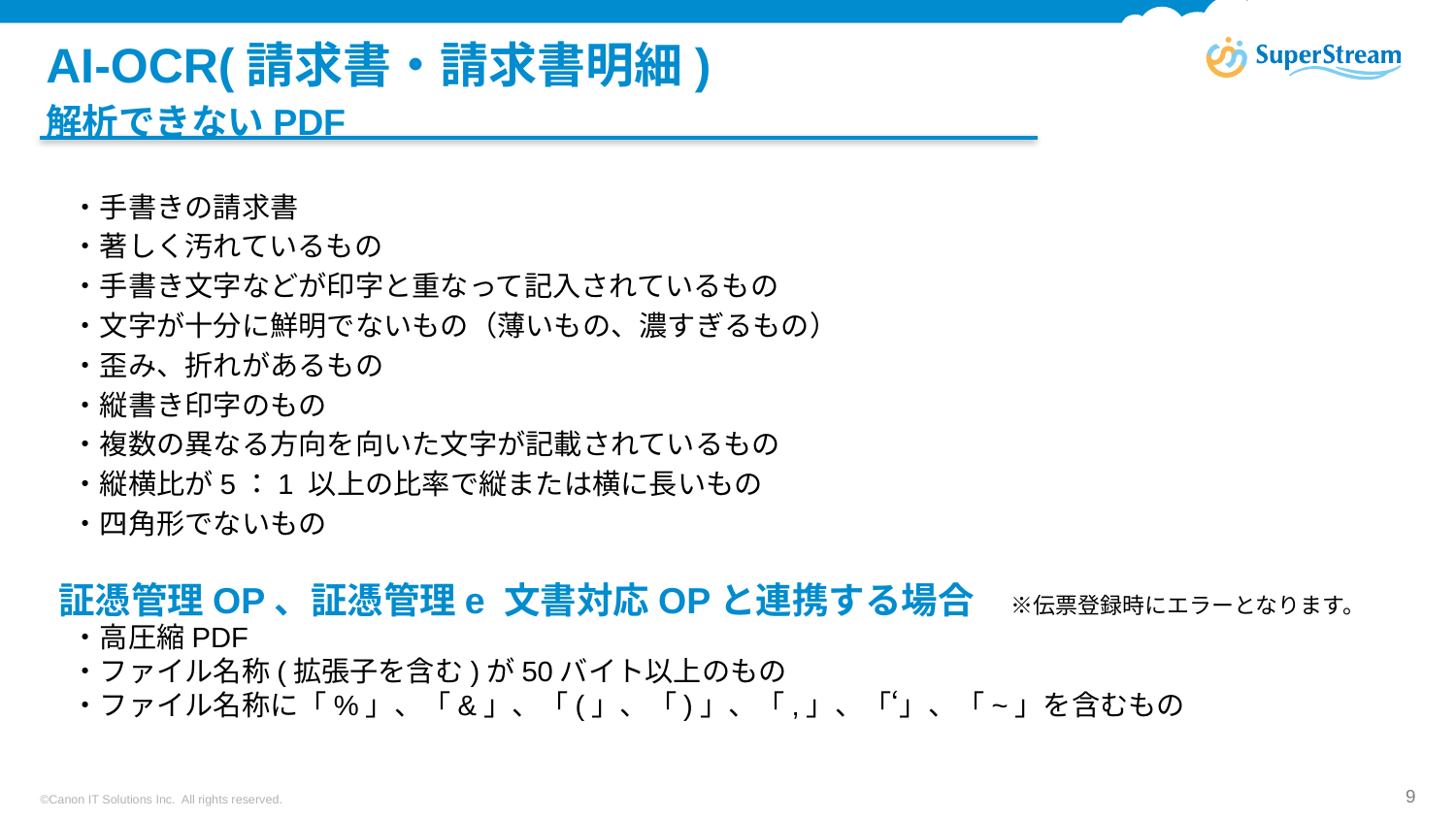

# AI-OCR(請求書・請求書明細)
解析できないPDF

・手書きの請求書
・著しく汚れているもの
・手書き文字などが印字と重なって記入されているもの
・文字が十分に鮮明でないもの（薄いもの、濃すぎるもの）
・歪み、折れがあるもの
・縦書き印字のもの
・複数の異なる方向を向いた文字が記載されているもの
・縦横比が5：1 以上の比率で縦または横に長いもの
・四角形でないもの

・高圧縮PDF
・ファイル名称(拡張子を含む)が50バイト以上のもの
・ファイル名称に「%」、「&」、「(」、「)」、「,」、「‘」、「~」を含むもの

証憑管理OP、証憑管理e 文書対応OPと連携する場合　※伝票登録時にエラーとなります。
©Canon IT Solutions Inc.  All rights reserved.
9